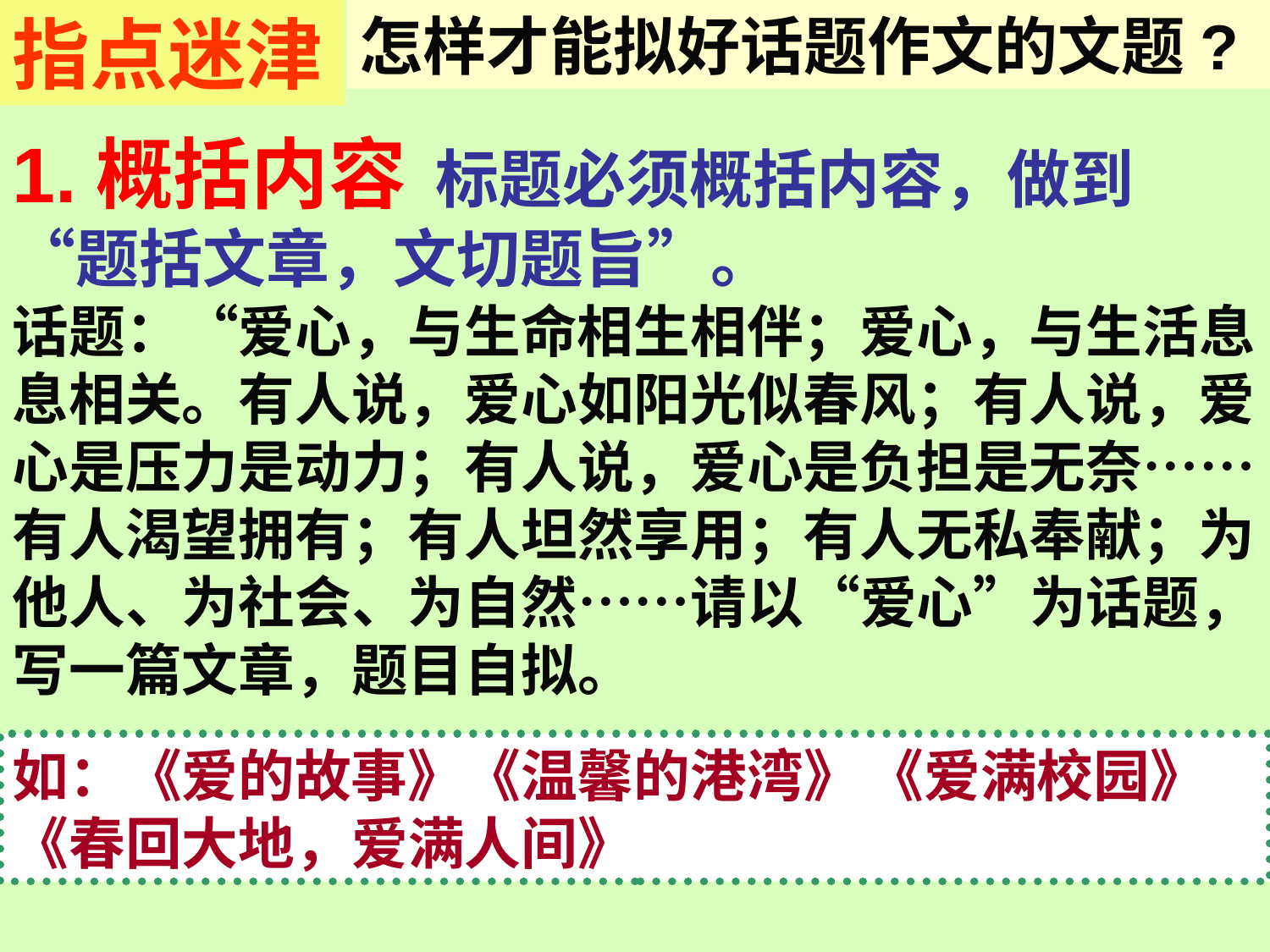

指点迷津
怎样才能拟好话题作文的文题?
1.概括内容  标题必须概括内容，做到“题括文章，文切题旨”。
话题：“爱心，与生命相生相伴；爱心，与生活息息相关。有人说，爱心如阳光似春风；有人说，爱心是压力是动力；有人说，爱心是负担是无奈……有人渴望拥有；有人坦然享用；有人无私奉献；为他人、为社会、为自然……请以“爱心”为话题，写一篇文章，题目自拟。
如：《爱的故事》《温馨的港湾》 《爱满校园》《春回大地，爱满人间》